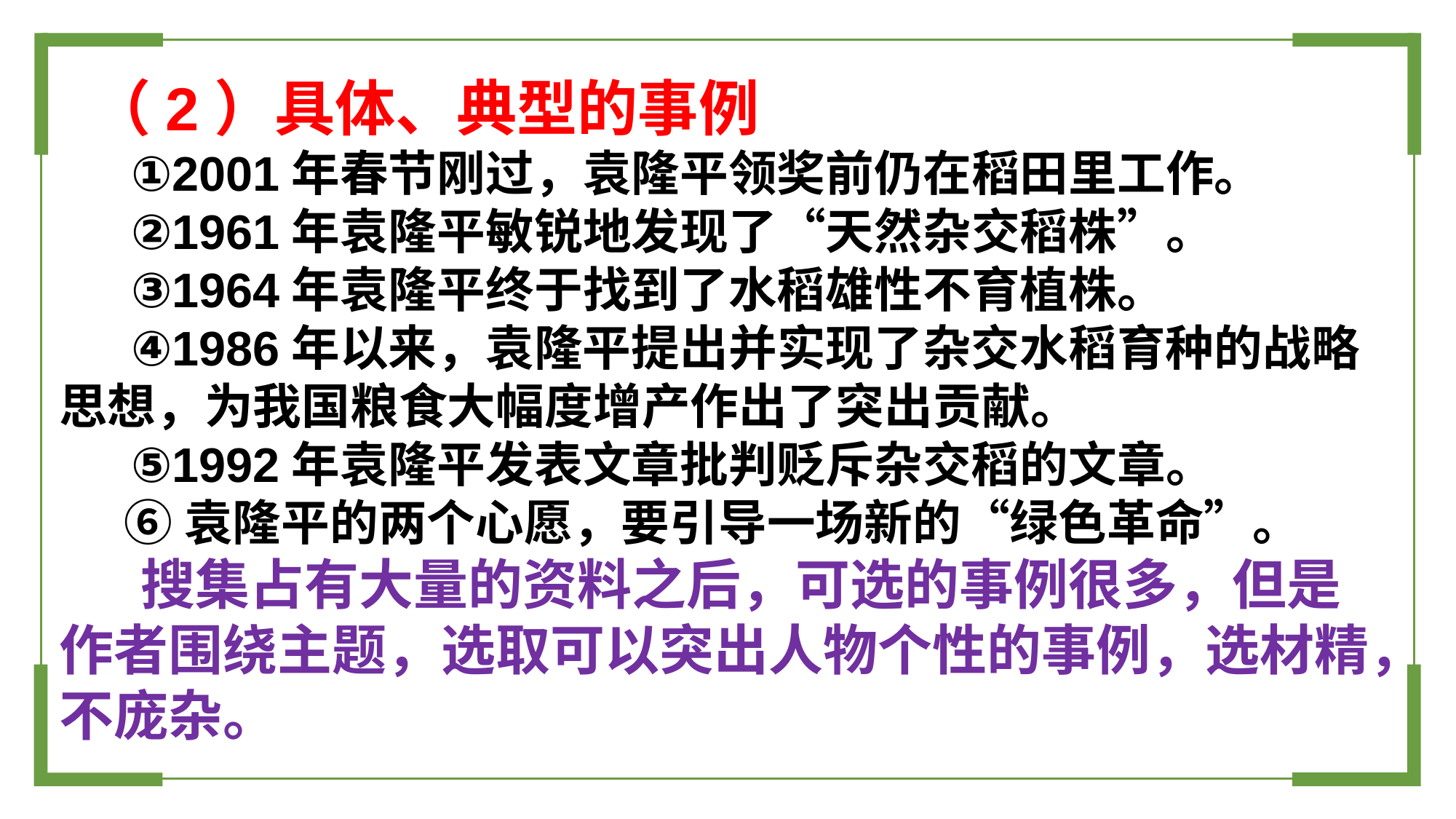

（2）具体、典型的事例
   ①2001年春节刚过，袁隆平领奖前仍在稻田里工作。
   ②1961年袁隆平敏锐地发现了“天然杂交稻株”。
   ③1964年袁隆平终于找到了水稻雄性不育植株。
   ④1986年以来，袁隆平提出并实现了杂交水稻育种的战略思想，为我国粮食大幅度增产作出了突出贡献。
   ⑤1992年袁隆平发表文章批判贬斥杂交稻的文章。
   ⑥袁隆平的两个心愿，要引导一场新的“绿色革命”。
   搜集占有大量的资料之后，可选的事例很多，但是作者围绕主题，选取可以突出人物个性的事例，选材精，不庞杂。